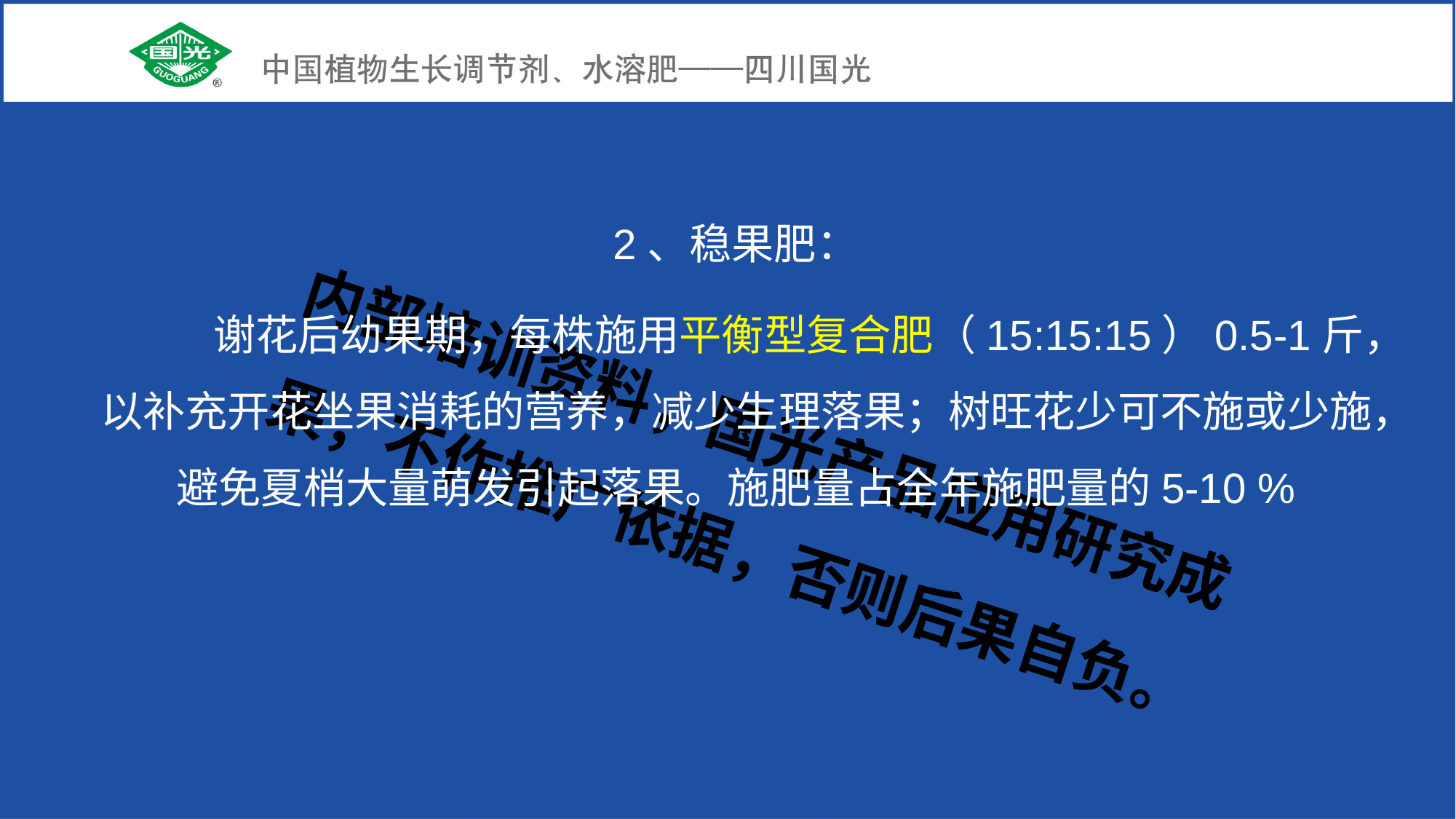

2、稳果肥：
          谢花后幼果期，每株施用平衡型复合肥（15:15:15）0.5-1斤，以补充开花坐果消耗的营养，减少生理落果；树旺花少可不施或少施，避免夏梢大量萌发引起落果。施肥量占全年施肥量的5-10 %